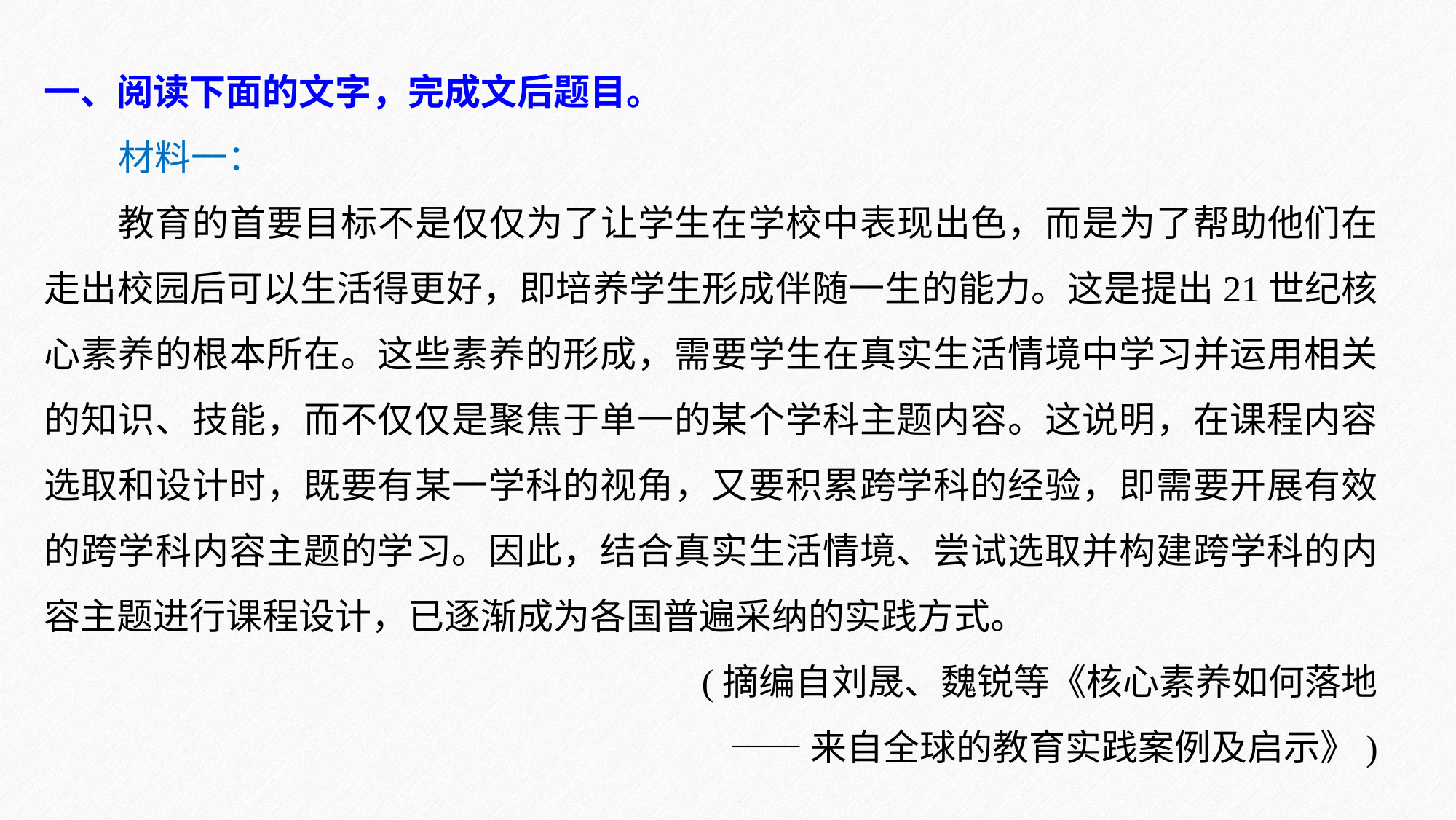

一、阅读下面的文字，完成文后题目。
材料一：
教育的首要目标不是仅仅为了让学生在学校中表现出色，而是为了帮助他们在走出校园后可以生活得更好，即培养学生形成伴随一生的能力。这是提出21世纪核心素养的根本所在。这些素养的形成，需要学生在真实生活情境中学习并运用相关的知识、技能，而不仅仅是聚焦于单一的某个学科主题内容。这说明，在课程内容选取和设计时，既要有某一学科的视角，又要积累跨学科的经验，即需要开展有效的跨学科内容主题的学习。因此，结合真实生活情境、尝试选取并构建跨学科的内容主题进行课程设计，已逐渐成为各国普遍采纳的实践方式。
(摘编自刘晟、魏锐等《核心素养如何落地
——来自全球的教育实践案例及启示》)